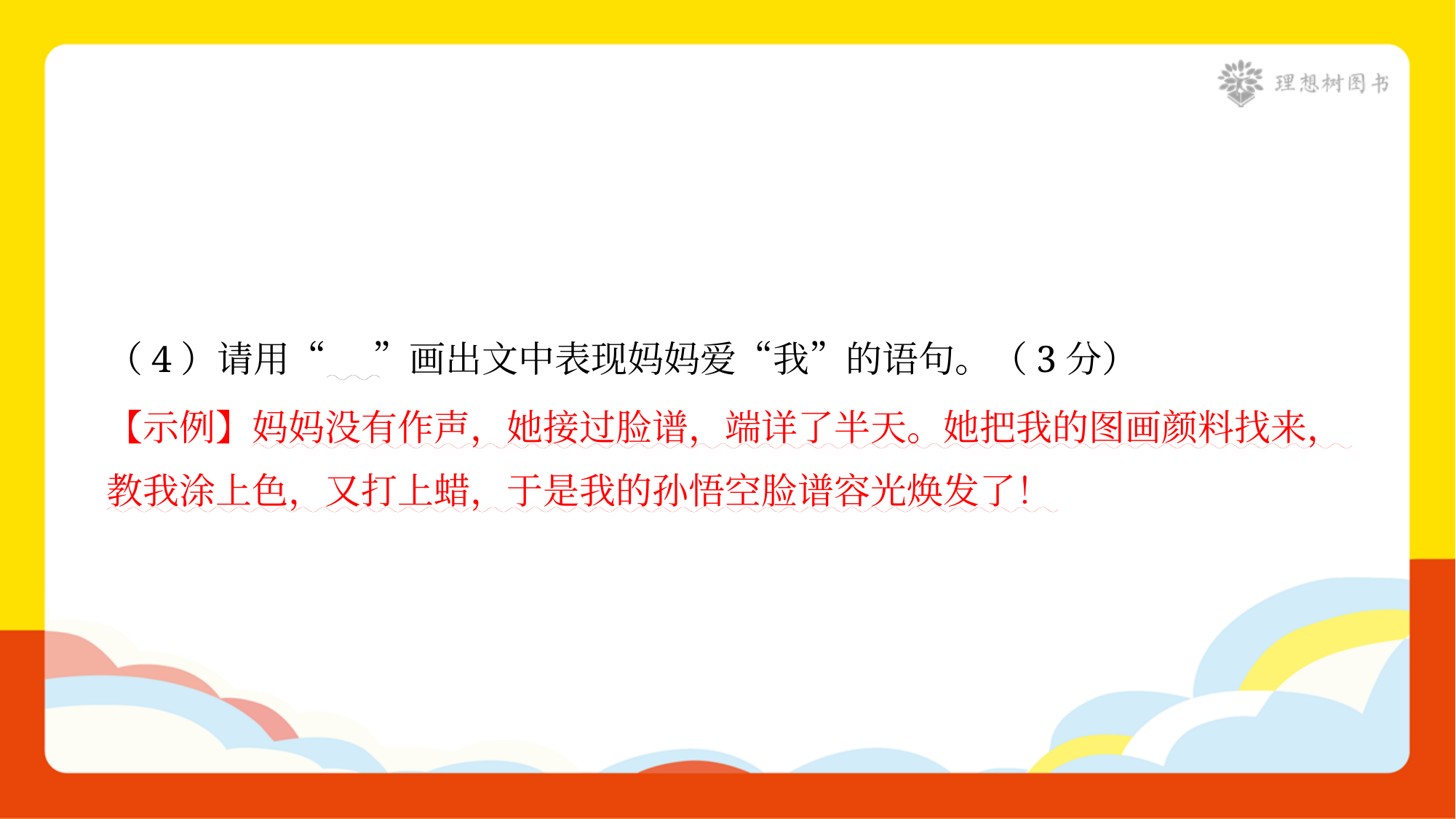

（4）请用“     ”画出文中表现妈妈爱“我”的语句。（3分）
【示例】妈妈没有作声，她接过脸谱，端详了半天。她把我的图画颜料找来，
教我涂上色，又打上蜡，于是我的孙悟空脸谱容光焕发了！